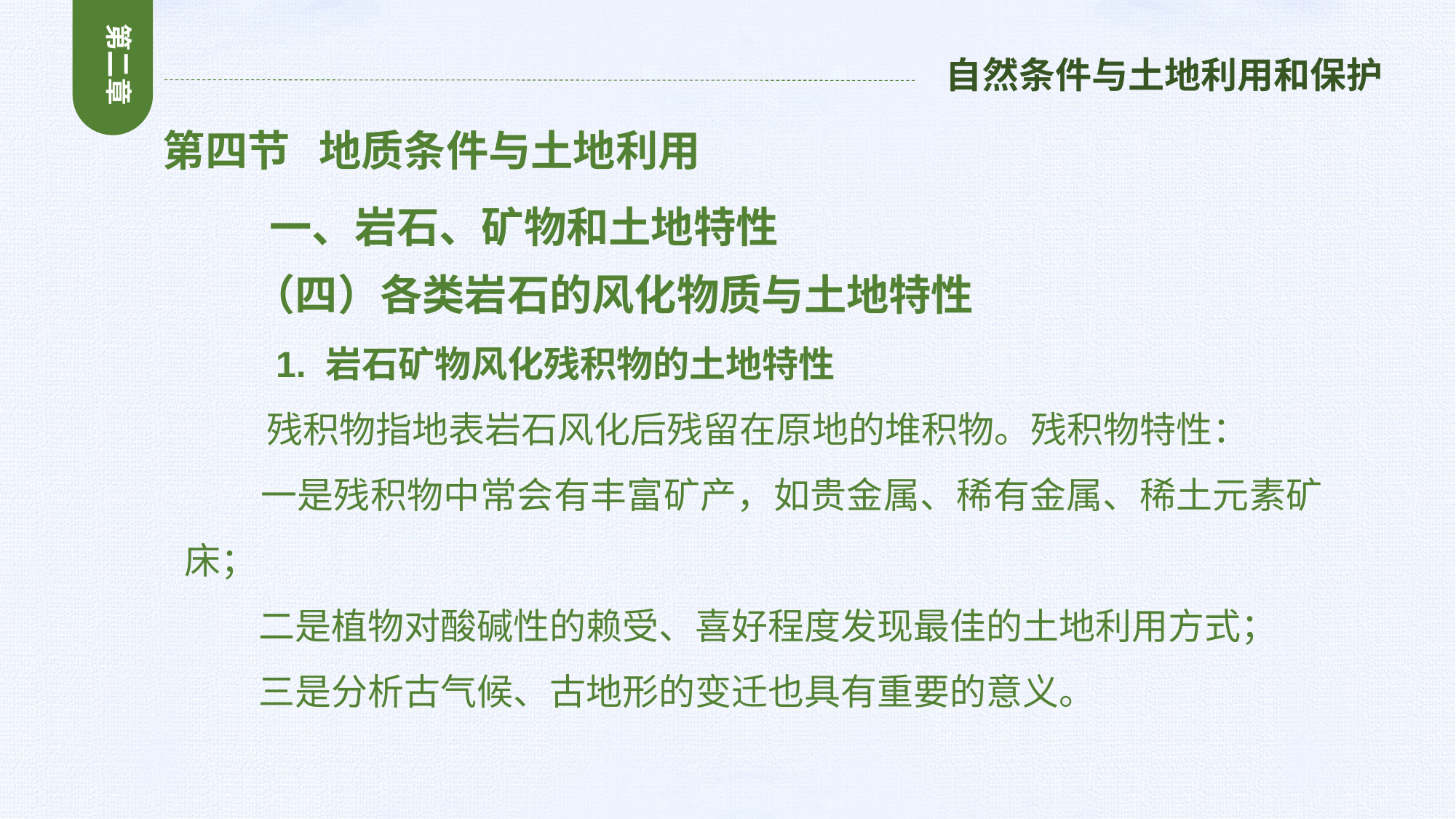

第二章
自然条件与土地利用和保护
第四节   地质条件与土地利用
          一、岩石、矿物和土地特性
       （四）各类岩石的风化物质与土地特性
         1. 岩石矿物风化残积物的土地特性
         残积物指地表岩石风化后残留在原地的堆积物。残积物特性：
        一是残积物中常会有丰富矿产，如贵金属、稀有金属、稀土元素矿床；
        二是植物对酸碱性的赖受、喜好程度发现最佳的土地利用方式；
        三是分析古气候、古地形的变迁也具有重要的意义。